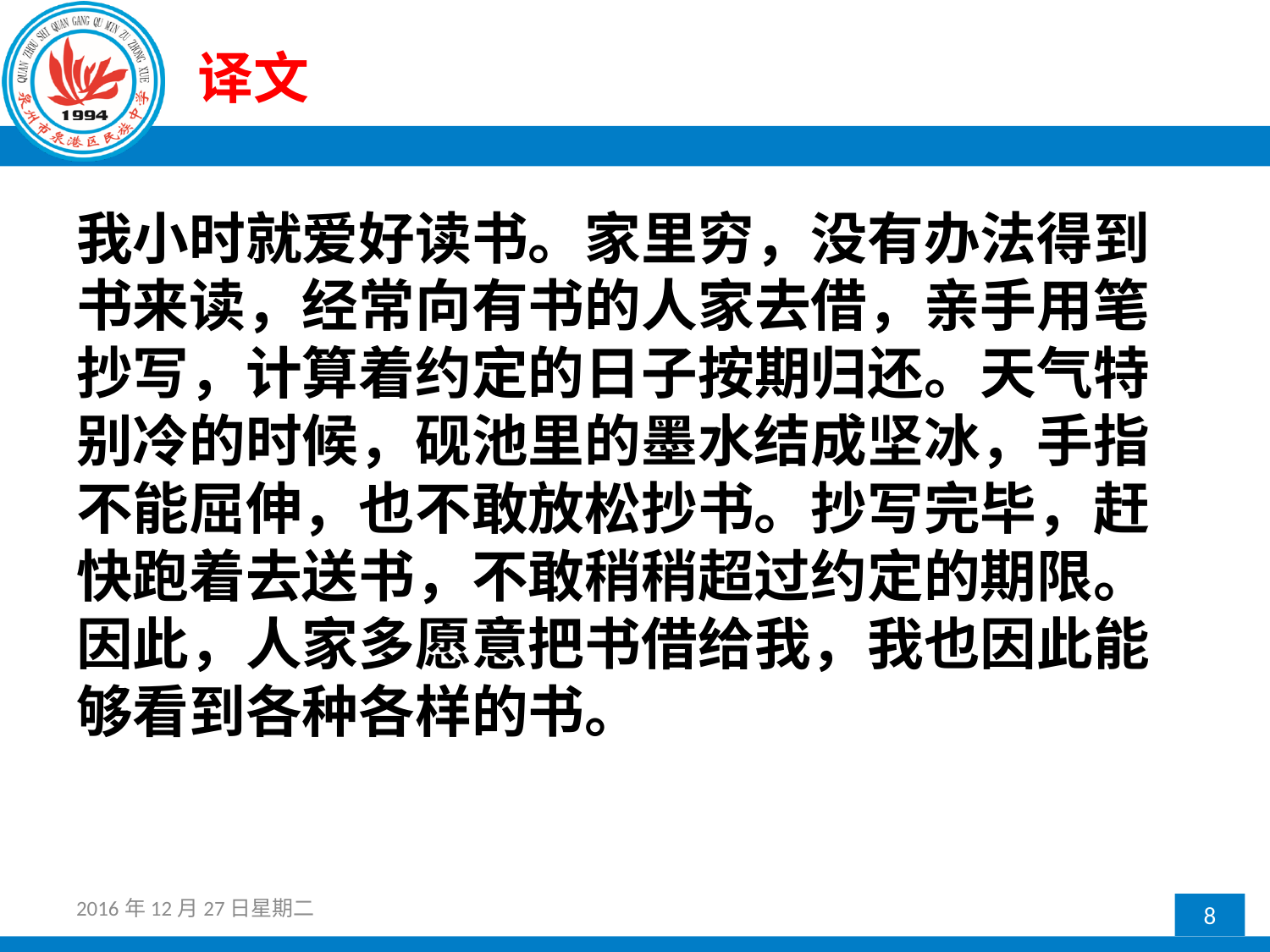

# 译文
我小时就爱好读书。家里穷，没有办法得到书来读，经常向有书的人家去借，亲手用笔抄写，计算着约定的日子按期归还。天气特别冷的时候，砚池里的墨水结成坚冰，手指不能屈伸，也不敢放松抄书。抄写完毕，赶快跑着去送书，不敢稍稍超过约定的期限。因此，人家多愿意把书借给我，我也因此能够看到各种各样的书。
2016年12月27日星期二